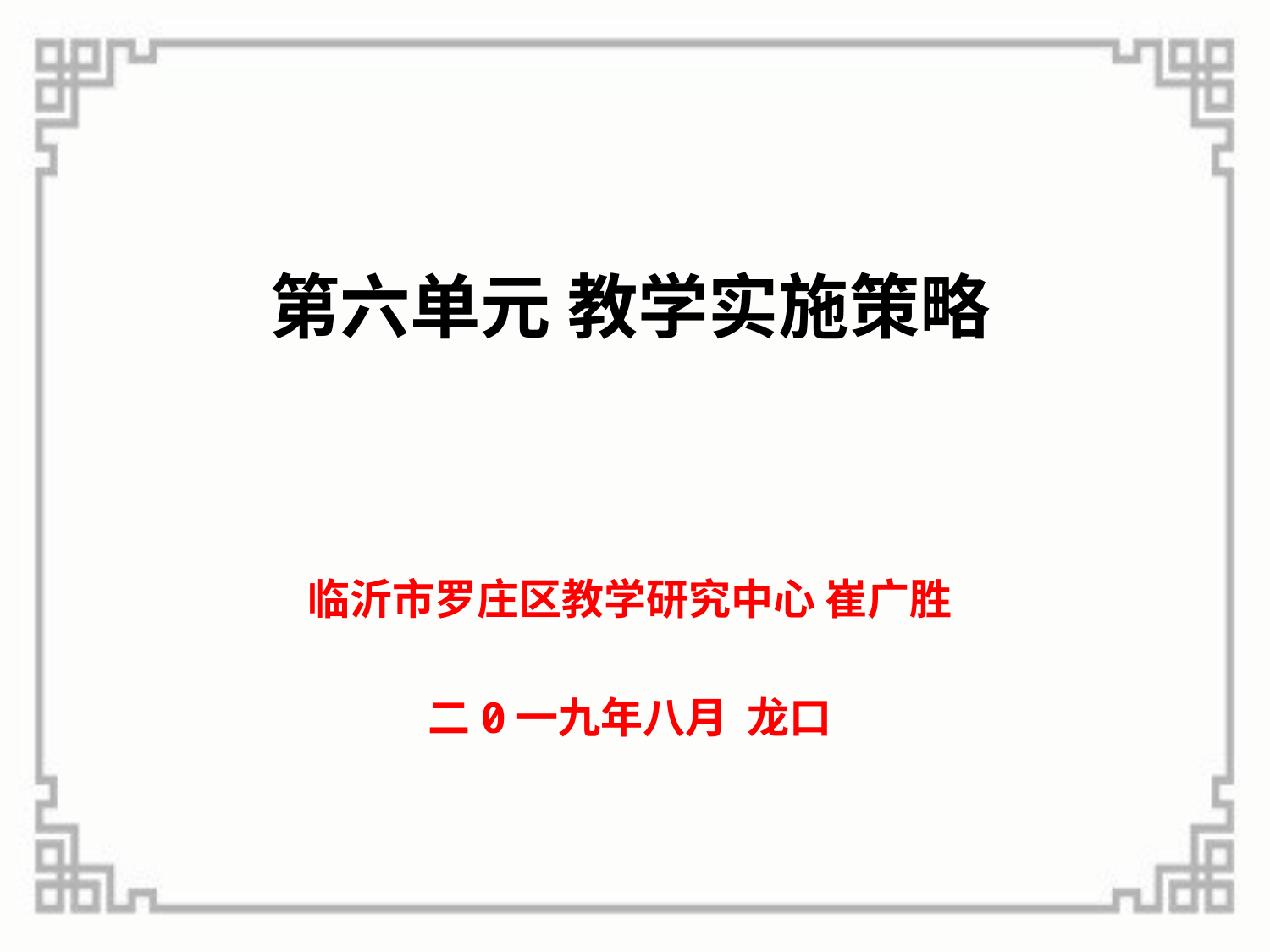

第六单元 教学实施策略

临沂市罗庄区教学研究中心 崔广胜

二0一九年八月  龙口